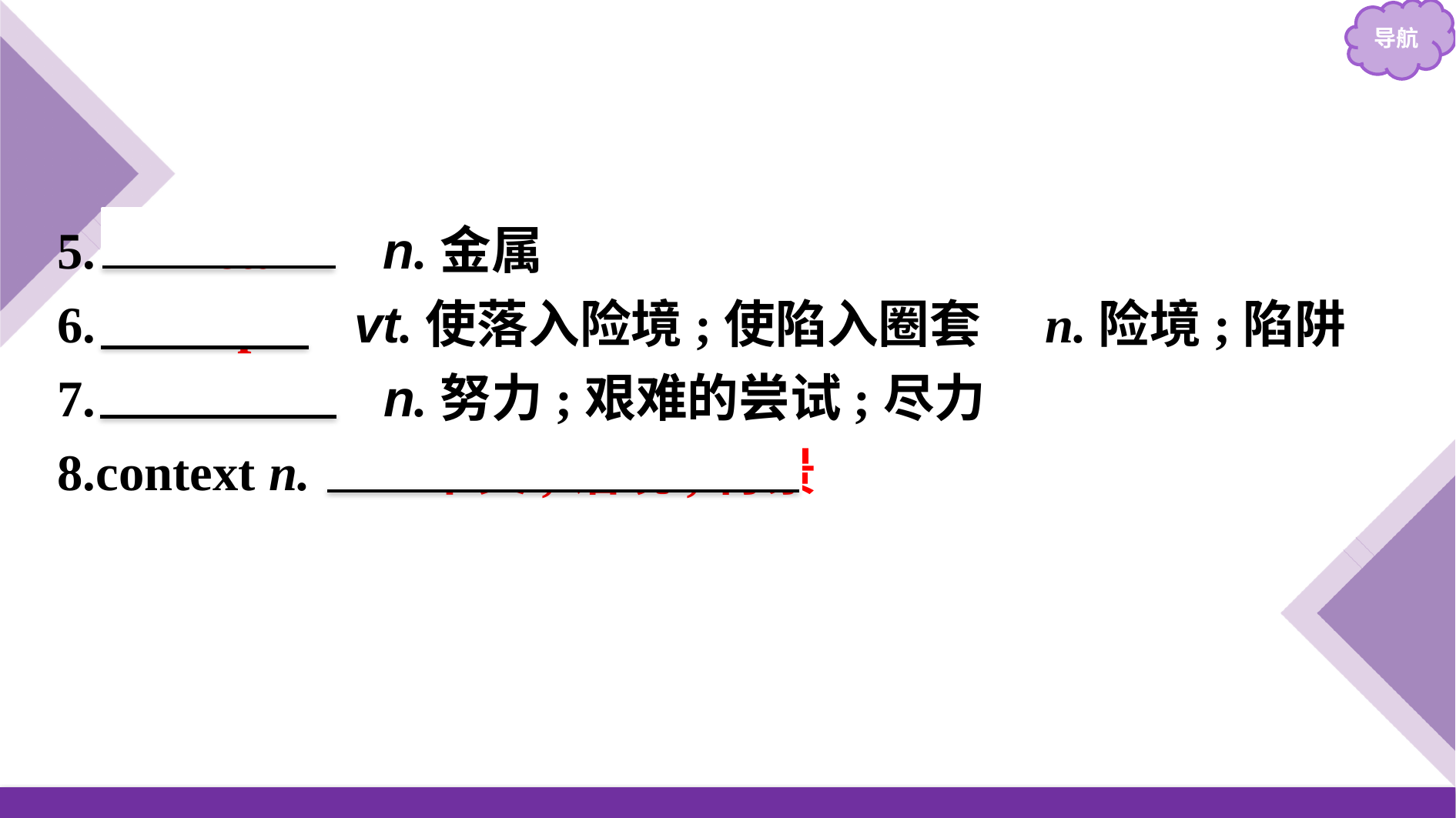

5.　metal　 n.金属
6.　trap　 vt.使落入险境;使陷入圈套　n.险境;陷阱
7.　effort　 n.努力;艰难的尝试;尽力
8.context n.　上下文;语境;背景